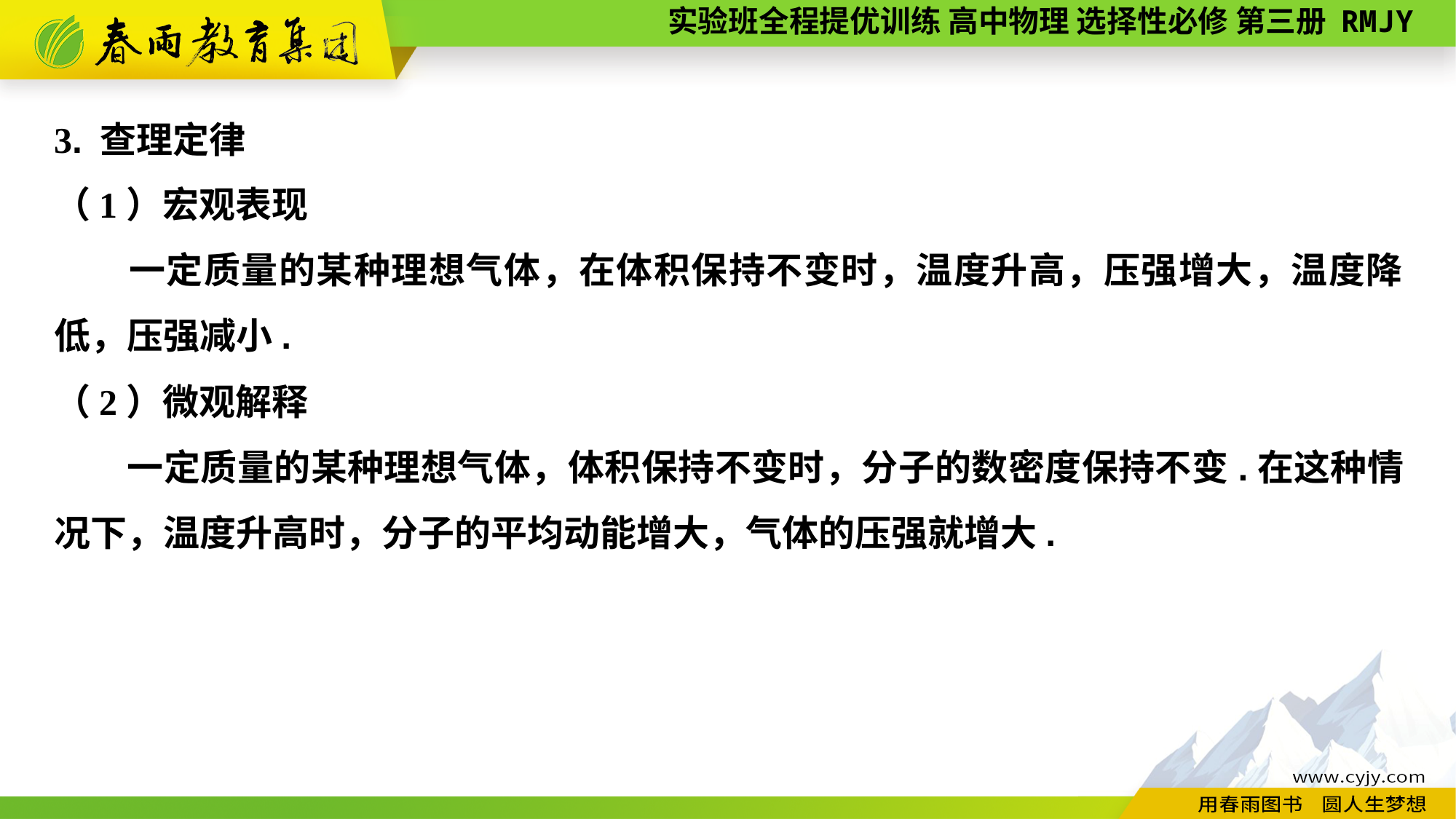

3. 查理定律
（1）宏观表现
　　一定质量的某种理想气体，在体积保持不变时，温度升高，压强增大，温度降低，压强减小.
（2）微观解释
　　一定质量的某种理想气体，体积保持不变时，分子的数密度保持不变.在这种情况下，温度升高时，分子的平均动能增大，气体的压强就增大.